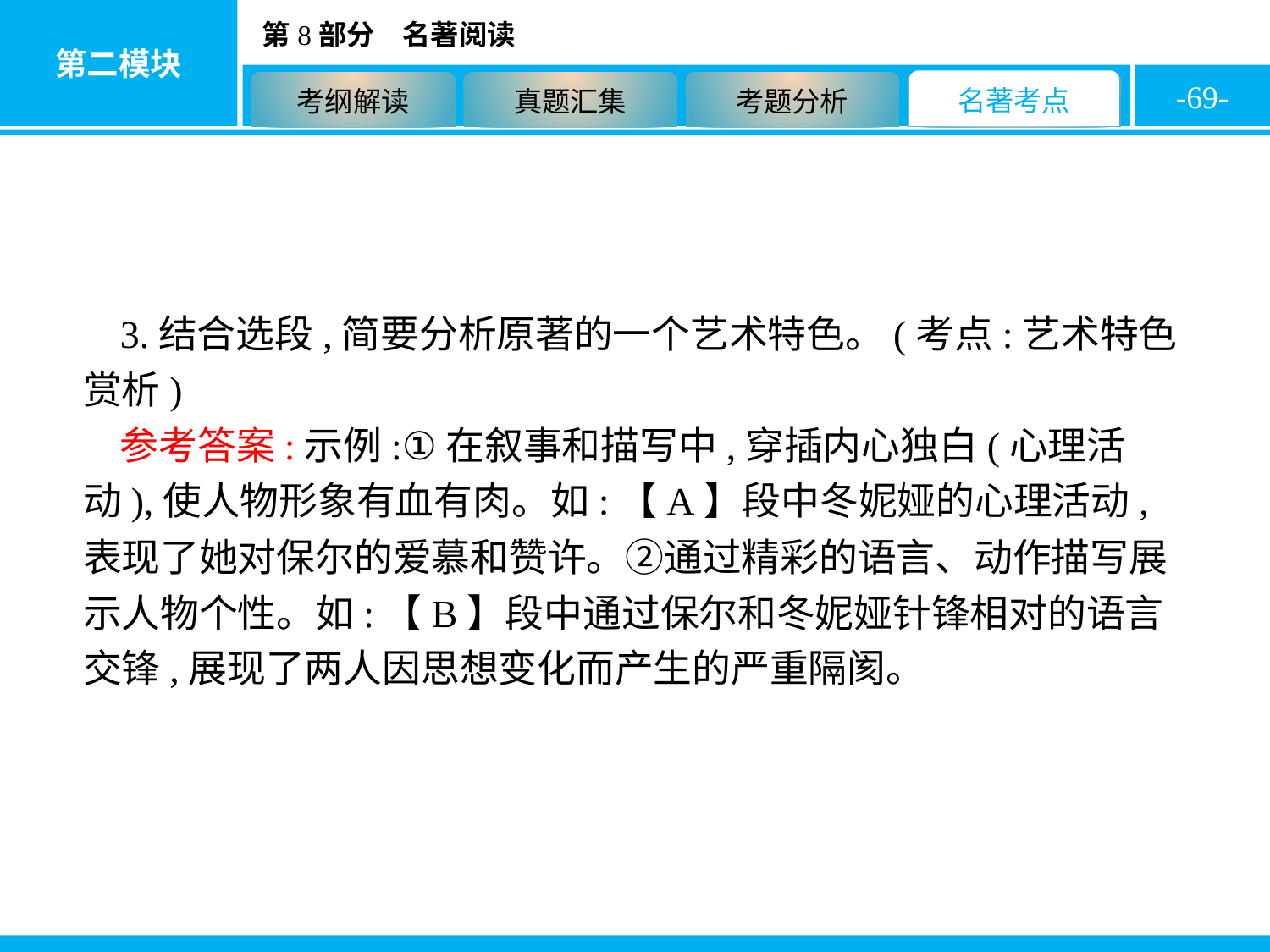

-69-
3.结合选段,简要分析原著的一个艺术特色。(考点:艺术特色赏析)
参考答案:示例:①在叙事和描写中,穿插内心独白(心理活动),使人物形象有血有肉。如:【A】段中冬妮娅的心理活动,表现了她对保尔的爱慕和赞许。②通过精彩的语言、动作描写展示人物个性。如:【B】段中通过保尔和冬妮娅针锋相对的语言交锋,展现了两人因思想变化而产生的严重隔阂。